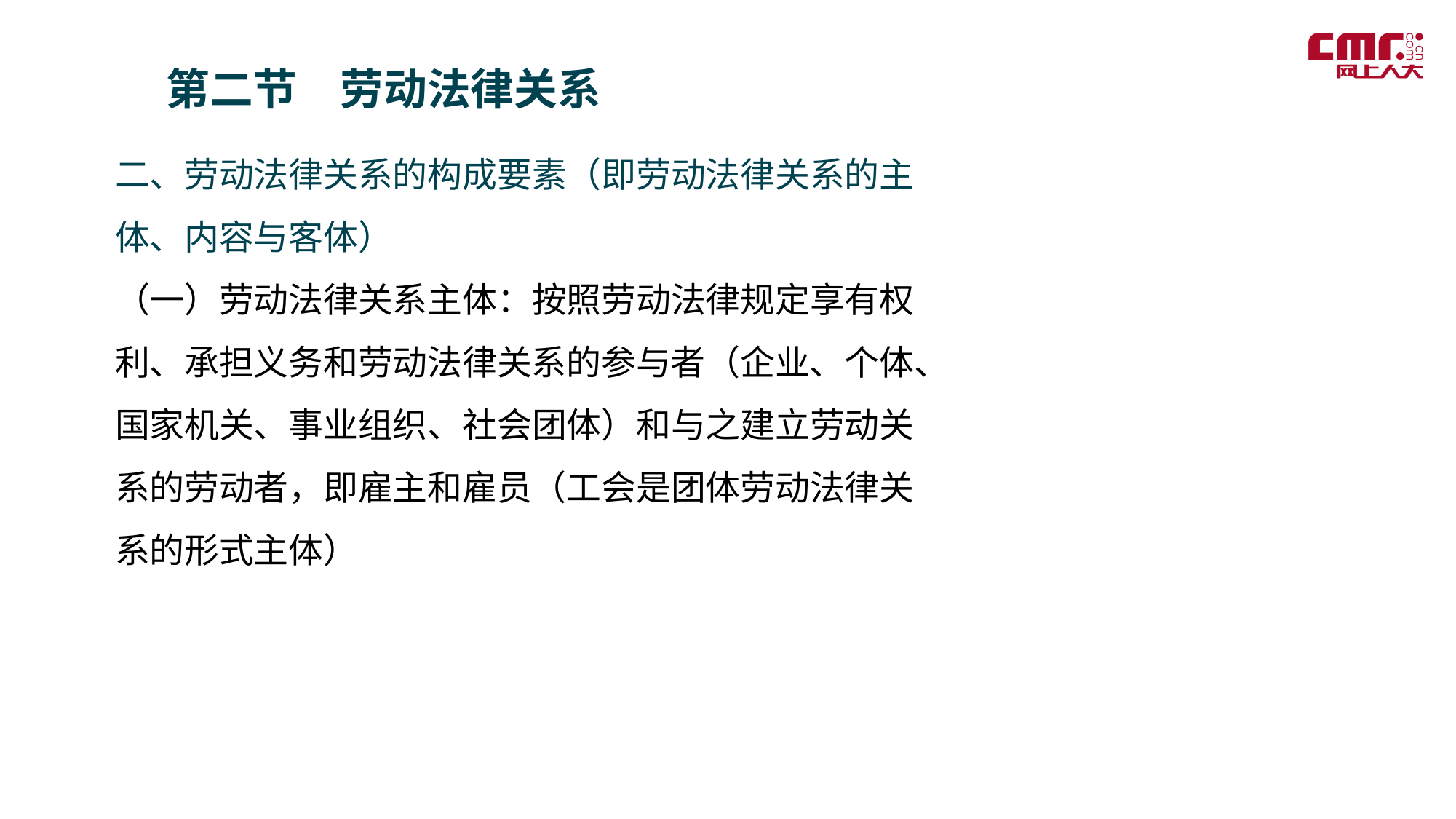

第二节　劳动法律关系
二、劳动法律关系的构成要素（即劳动法律关系的主体、内容与客体）
（一）劳动法律关系主体：按照劳动法律规定享有权利、承担义务和劳动法律关系的参与者（企业、个体、国家机关、事业组织、社会团体）和与之建立劳动关系的劳动者，即雇主和雇员（工会是团体劳动法律关系的形式主体）